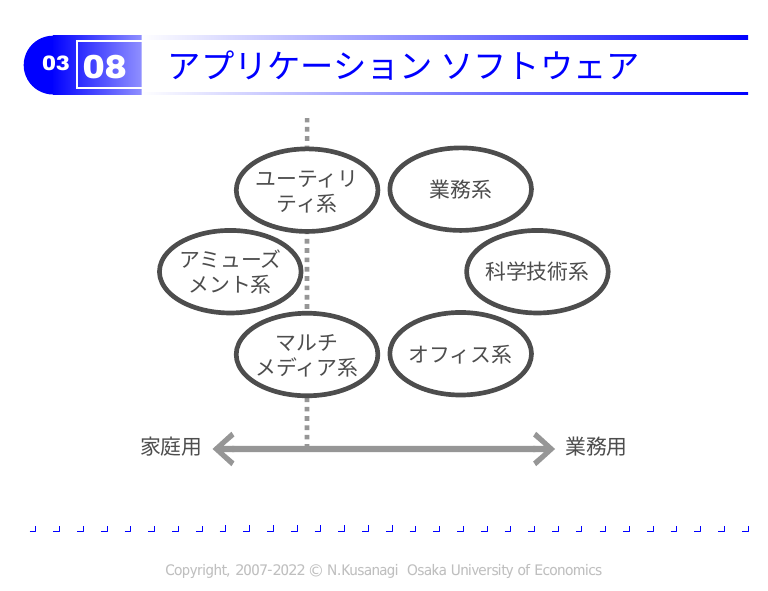

# 08   アプリケーション ソフトウェア
業務系
ユーティリ
ティ系
アミューズ
メント系
科学技術系

オフィス系
マルチ
メディア系
家庭用
業務用